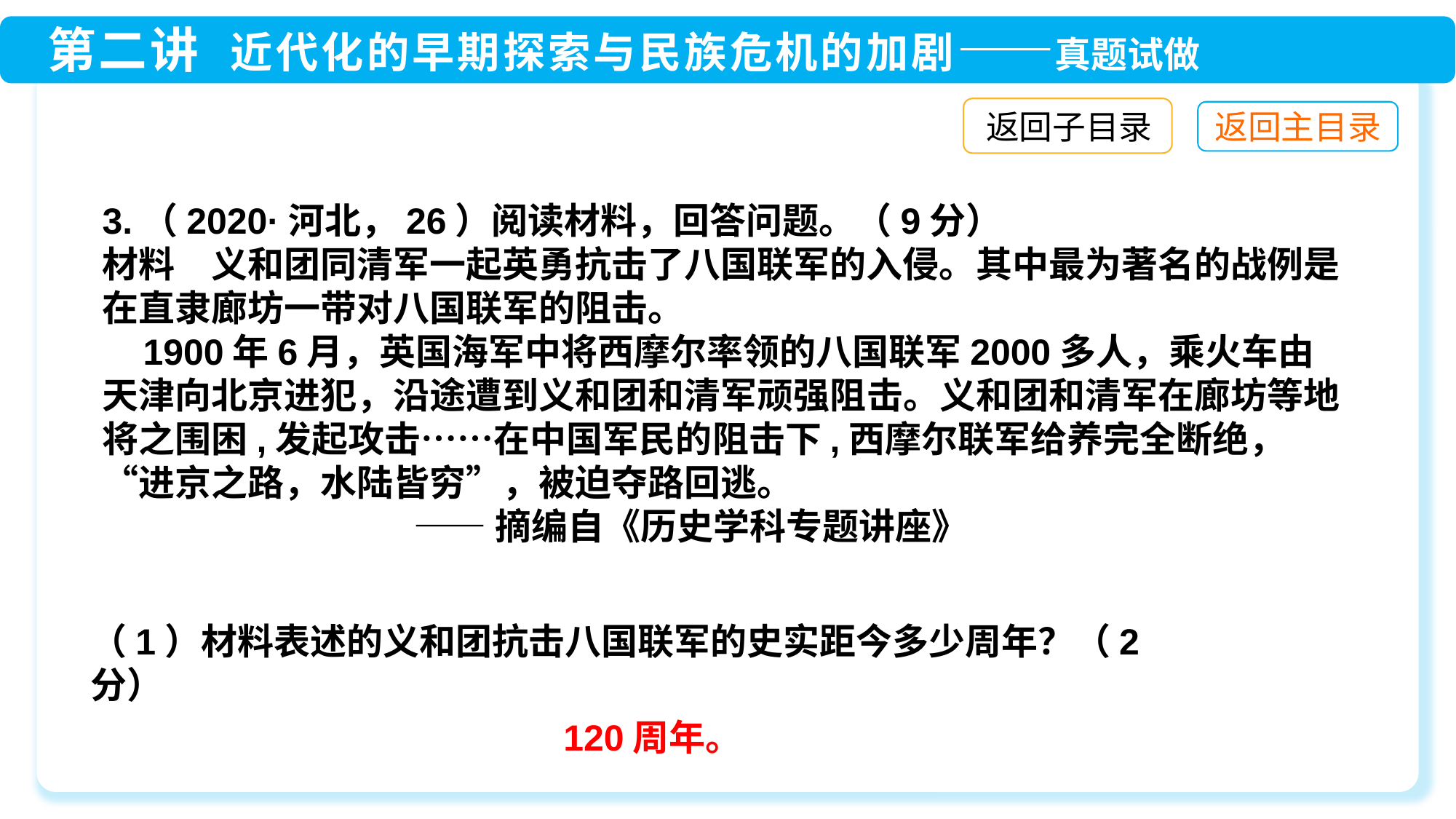

返回子目录
3.（2020·河北，26）阅读材料，回答问题。（9分）
材料　义和团同清军一起英勇抗击了八国联军的入侵。其中最为著名的战例是在直隶廊坊一带对八国联军的阻击。
    1900年6月，英国海军中将西摩尔率领的八国联军2000多人，乘火车由天津向北京进犯，沿途遭到义和团和清军顽强阻击。义和团和清军在廊坊等地将之围困,发起攻击……在中国军民的阻击下,西摩尔联军给养完全断绝，“进京之路，水陆皆穷”，被迫夺路回逃。
                                      ——摘编自《历史学科专题讲座》
（1）材料表述的义和团抗击八国联军的史实距今多少周年？（2分）
120周年。